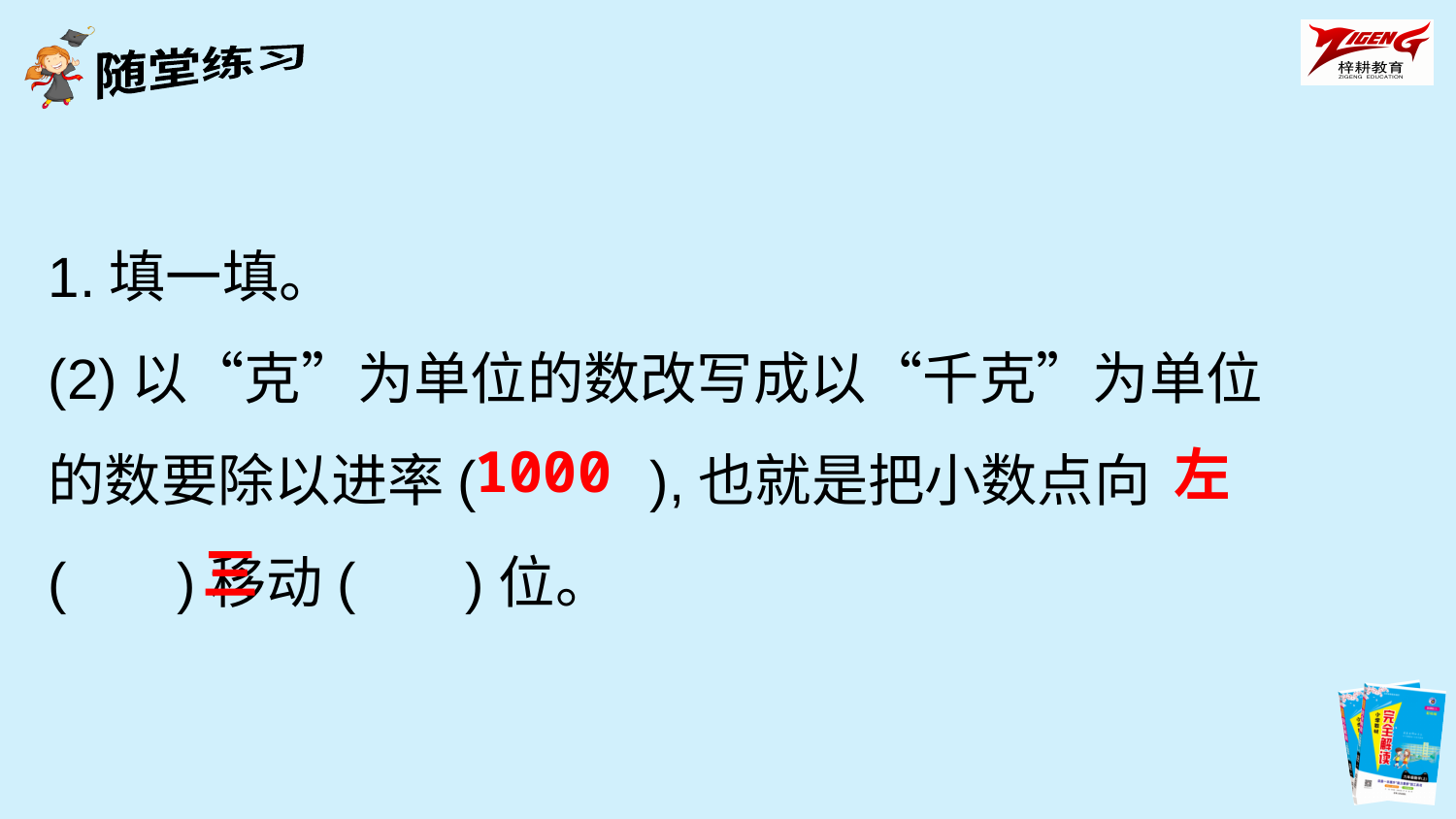

1.填一填。
(2)以“克”为单位的数改写成以“千克”为单位的数要除以进率(           ),也就是把小数点向(       )移动(       )位。
1000
左
三